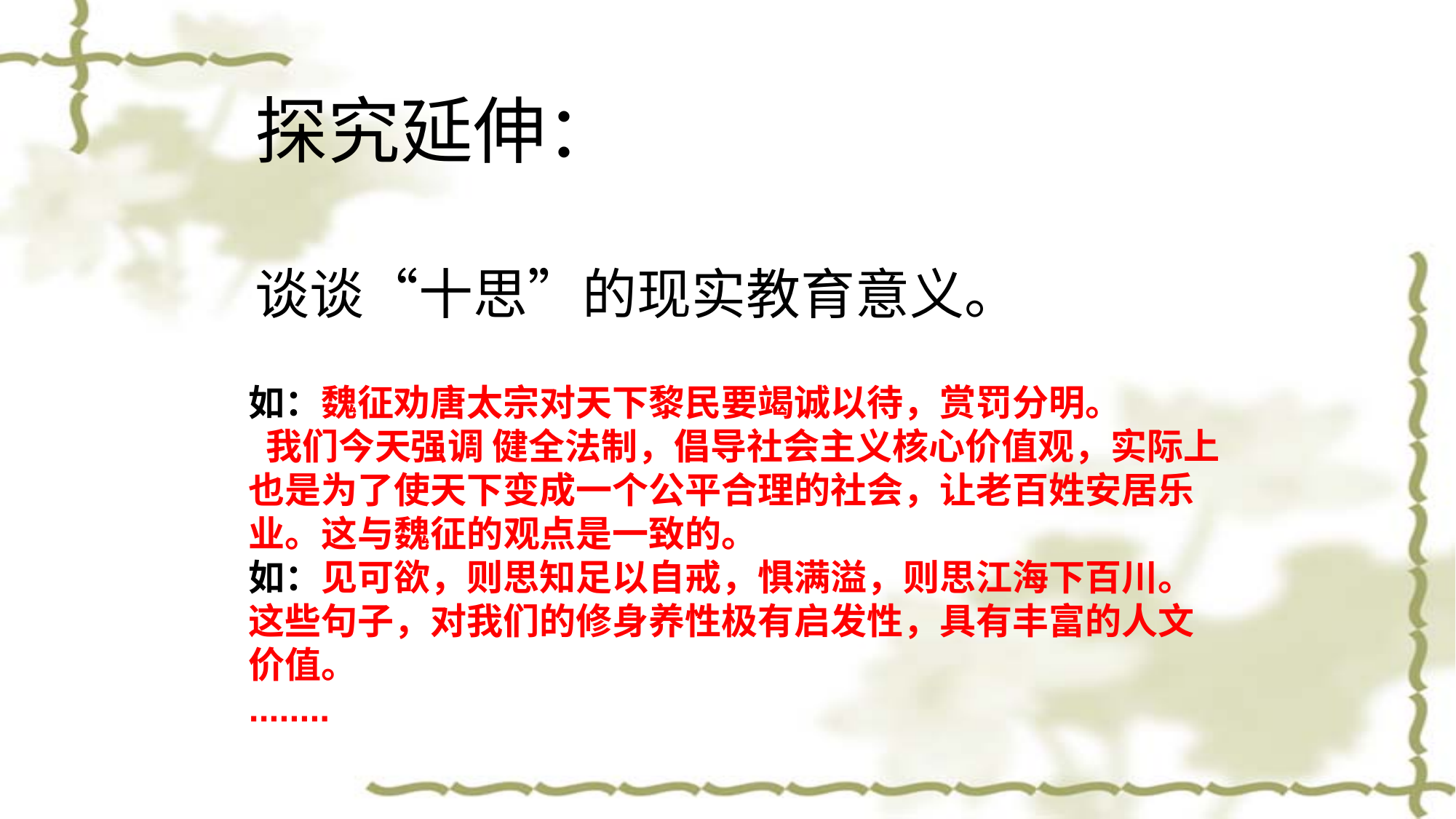

探究延伸：

谈谈“十思”的现实教育意义。
如：魏征劝唐太宗对天下黎民要竭诚以待，赏罚分明。
 我们今天强调 健全法制，倡导社会主义核心价值观，实际上也是为了使天下变成一个公平合理的社会，让老百姓安居乐业。这与魏征的观点是一致的。
如：见可欲，则思知足以自戒，惧满溢，则思江海下百川。
这些句子，对我们的修身养性极有启发性，具有丰富的人文价值。
........